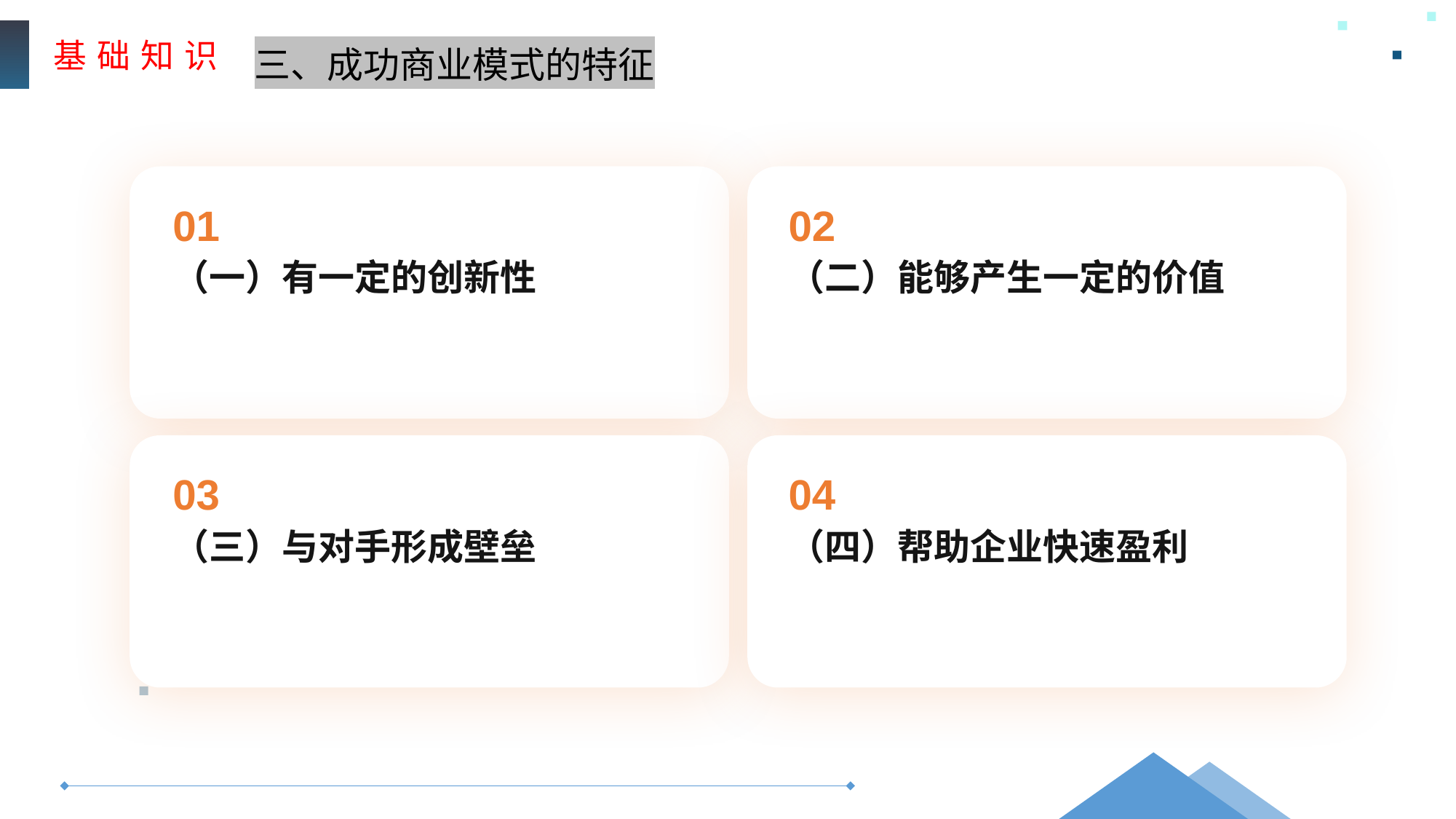

基 础 知 识

三、成功商业模式的特征

01
02
（一）有一定的创新性
（二）能够产生一定的价值

03
04
（三）与对手形成壁垒
（四）帮助企业快速盈利